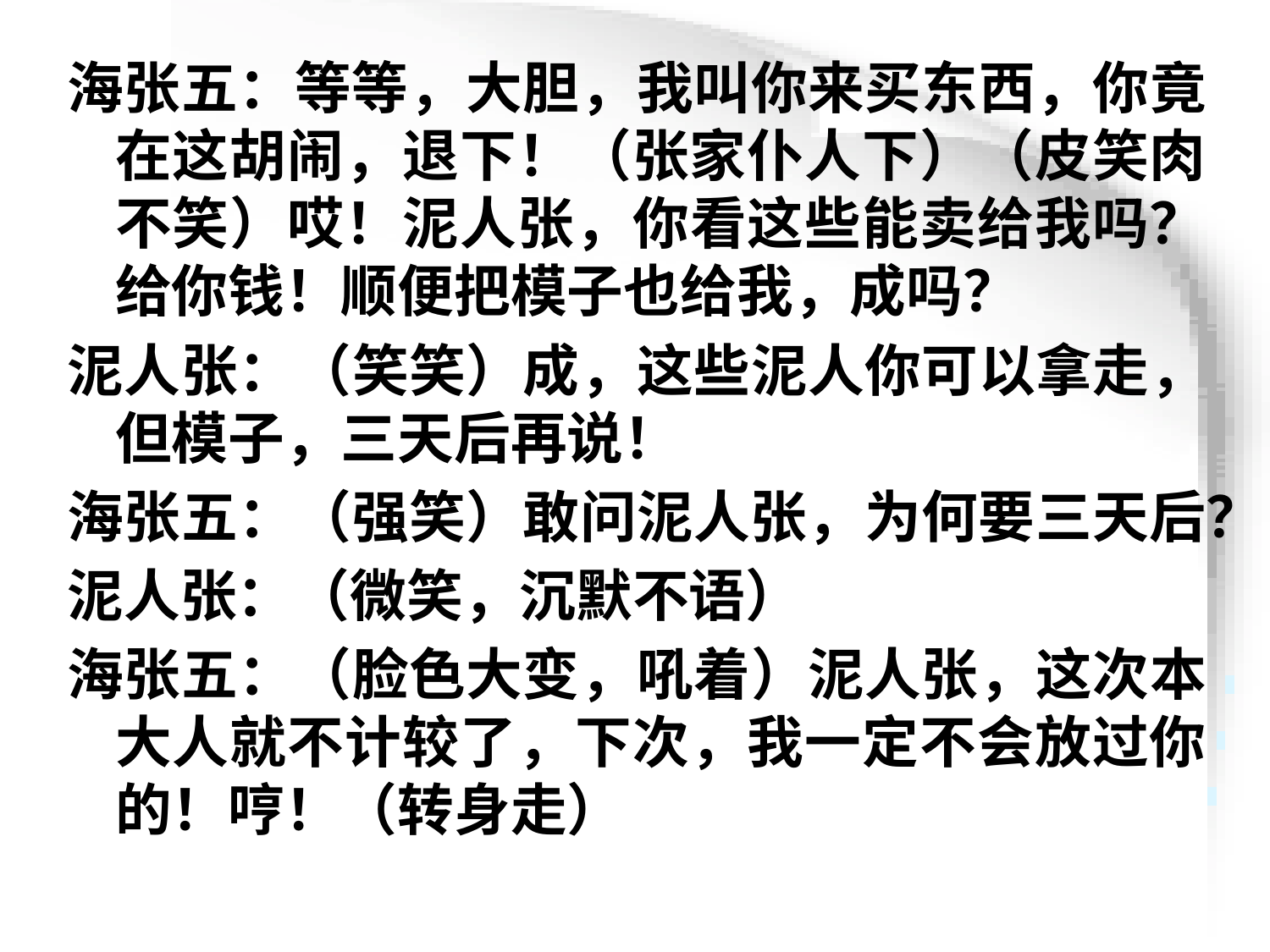

海张五：等等，大胆，我叫你来买东西，你竟在这胡闹，退下！（张家仆人下）（皮笑肉不笑）哎！泥人张，你看这些能卖给我吗？给你钱！顺便把模子也给我，成吗？
泥人张：（笑笑）成，这些泥人你可以拿走，但模子，三天后再说！
海张五：（强笑）敢问泥人张，为何要三天后？
泥人张：（微笑，沉默不语）
海张五：（脸色大变，吼着）泥人张，这次本大人就不计较了，下次，我一定不会放过你的！哼！（转身走）